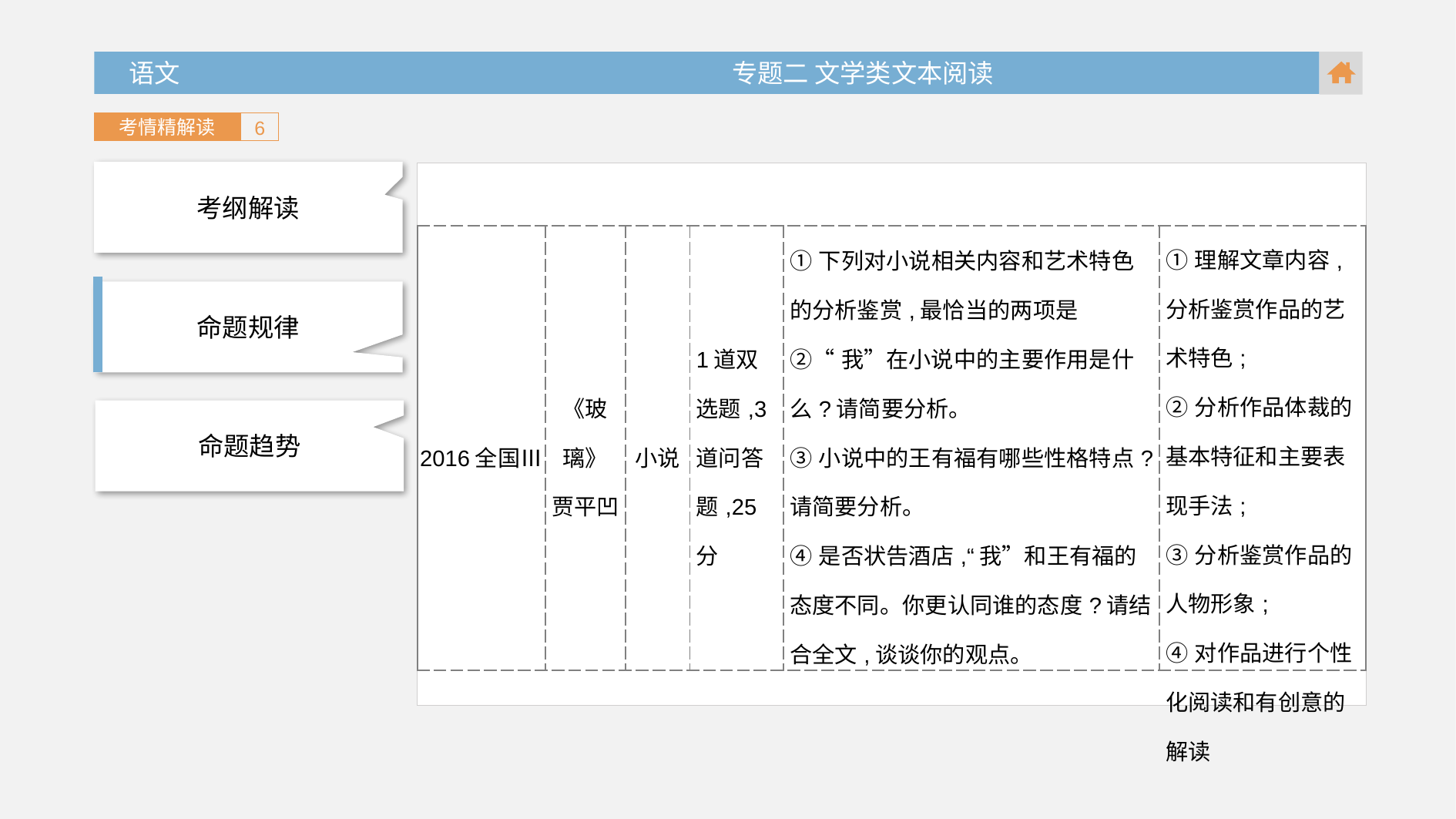

语文                                                                                                专题二 文学类文本阅读

考情精解读
6

考纲解读

| 2016全国Ⅲ | 《玻璃》 贾平凹 | 小说 | 1道双选题,3道问答题,25分 | ①下列对小说相关内容和艺术特色的分析鉴赏,最恰当的两项是 ②“我”在小说中的主要作用是什么?请简要分析。 ③小说中的王有福有哪些性格特点?请简要分析。 ④是否状告酒店,“我”和王有福的态度不同。你更认同谁的态度?请结合全文,谈谈你的观点。 | ①理解文章内容,分析鉴赏作品的艺术特色; ②分析作品体裁的基本特征和主要表现手法; ③分析鉴赏作品的人物形象; ④对作品进行个性化阅读和有创意的解读 |
| --- | --- | --- | --- | --- | --- |
命题规律
命题趋势